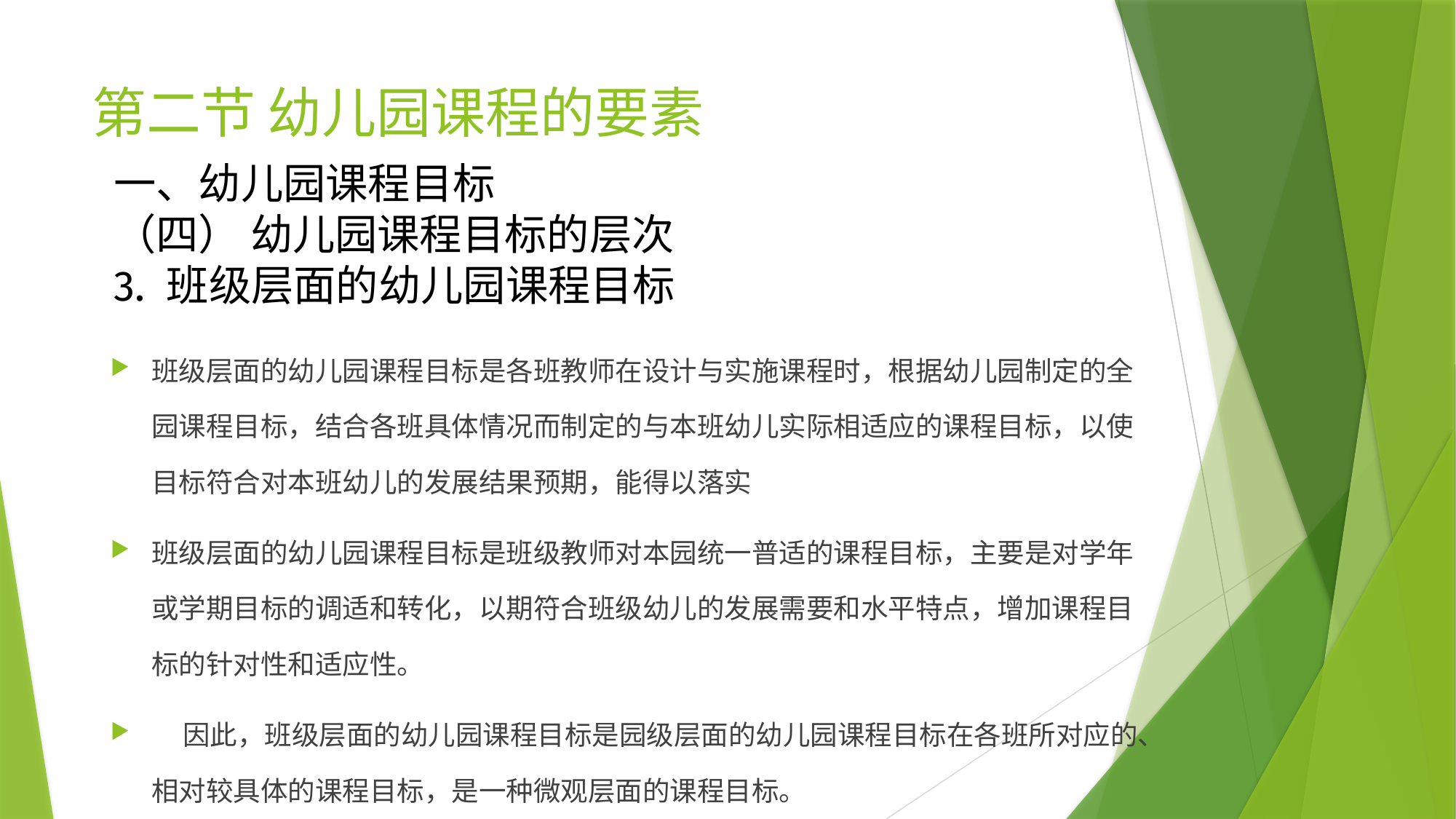

# 第二节 幼儿园课程的要素
一、幼儿园课程目标
（四） 幼儿园课程目标的层次
3. 班级层面的幼儿园课程目标

班级层面的幼儿园课程目标是各班教师在设计与实施课程时，根据幼儿园制定的全园课程目标，结合各班具体情况而制定的与本班幼儿实际相适应的课程目标，以使目标符合对本班幼儿的发展结果预期，能得以落实
班级层面的幼儿园课程目标是班级教师对本园统一普适的课程目标，主要是对学年或学期目标的调适和转化，以期符合班级幼儿的发展需要和水平特点，增加课程目标的针对性和适应性。
    因此，班级层面的幼儿园课程目标是园级层面的幼儿园课程目标在各班所对应的、相对较具体的课程目标，是一种微观层面的课程目标。